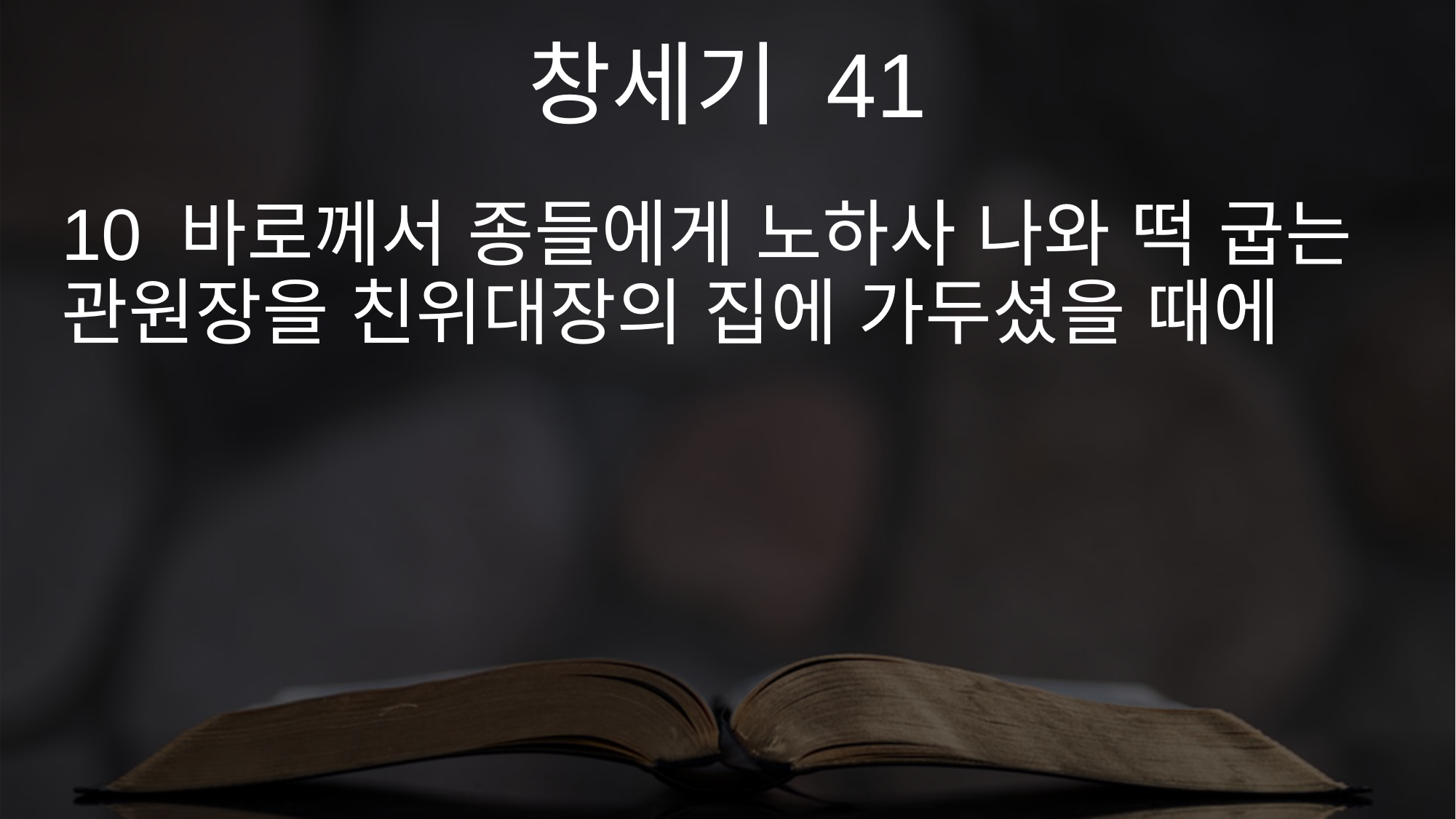

창세기 41
10 바로께서 종들에게 노하사 나와 떡 굽는 관원장을 친위대장의 집에 가두셨을 때에